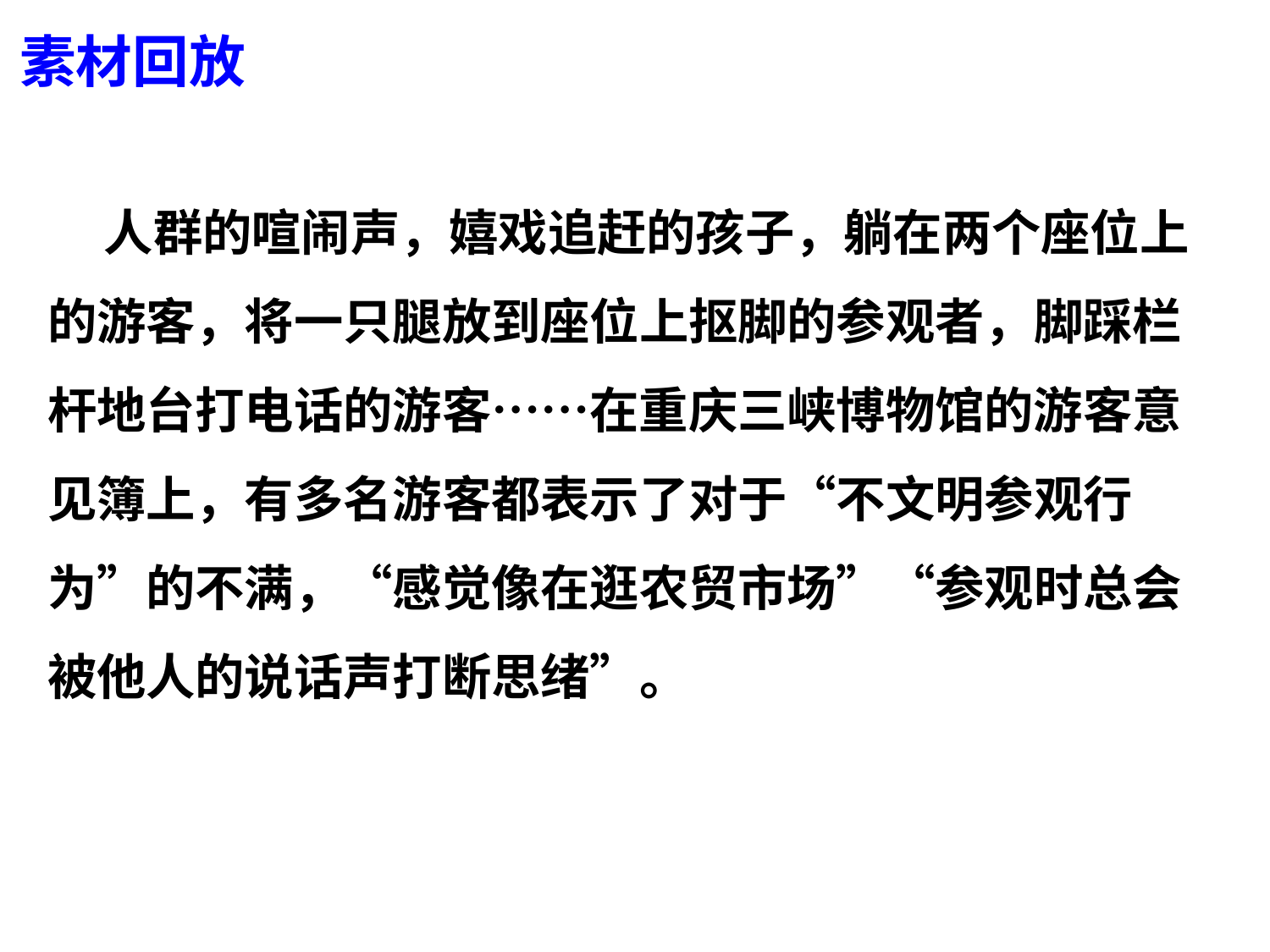

素材回放
    人群的喧闹声，嬉戏追赶的孩子，躺在两个座位上的游客，将一只腿放到座位上抠脚的参观者，脚踩栏杆地台打电话的游客……在重庆三峡博物馆的游客意见簿上，有多名游客都表示了对于“不文明参观行为”的不满，“感觉像在逛农贸市场”“参观时总会被他人的说话声打断思绪”。